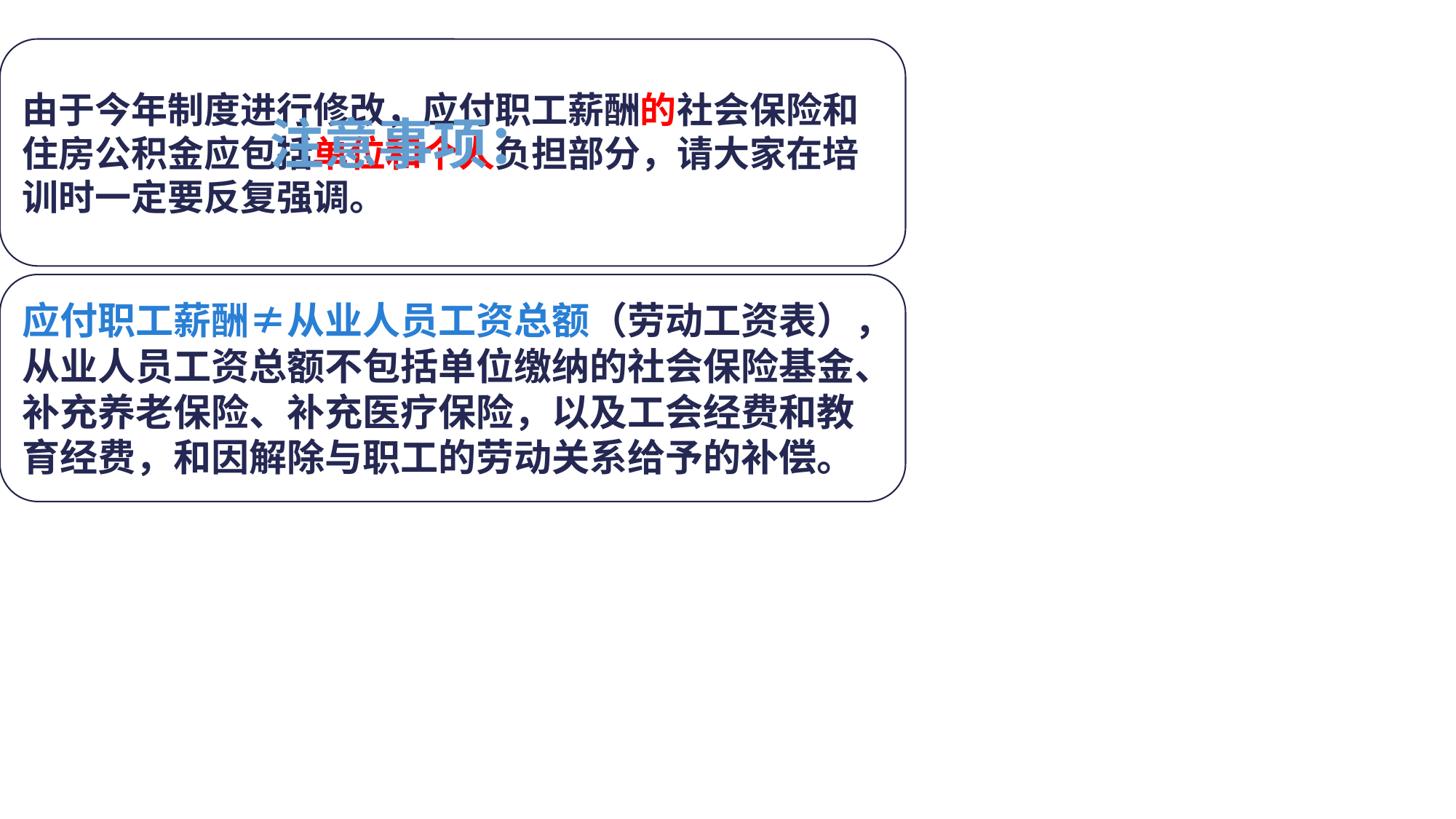

注意事项：

由于今年制度进行修改，应付职工薪酬的社会保险和住房公积金应包括单位和个人负担部分，请大家在培训时一定要反复强调。
应付职工薪酬≠从业人员工资总额（劳动工资表），从业人员工资总额不包括单位缴纳的社会保险基金、补充养老保险、补充医疗保险，以及工会经费和教育经费，和因解除与职工的劳动关系给予的补偿。